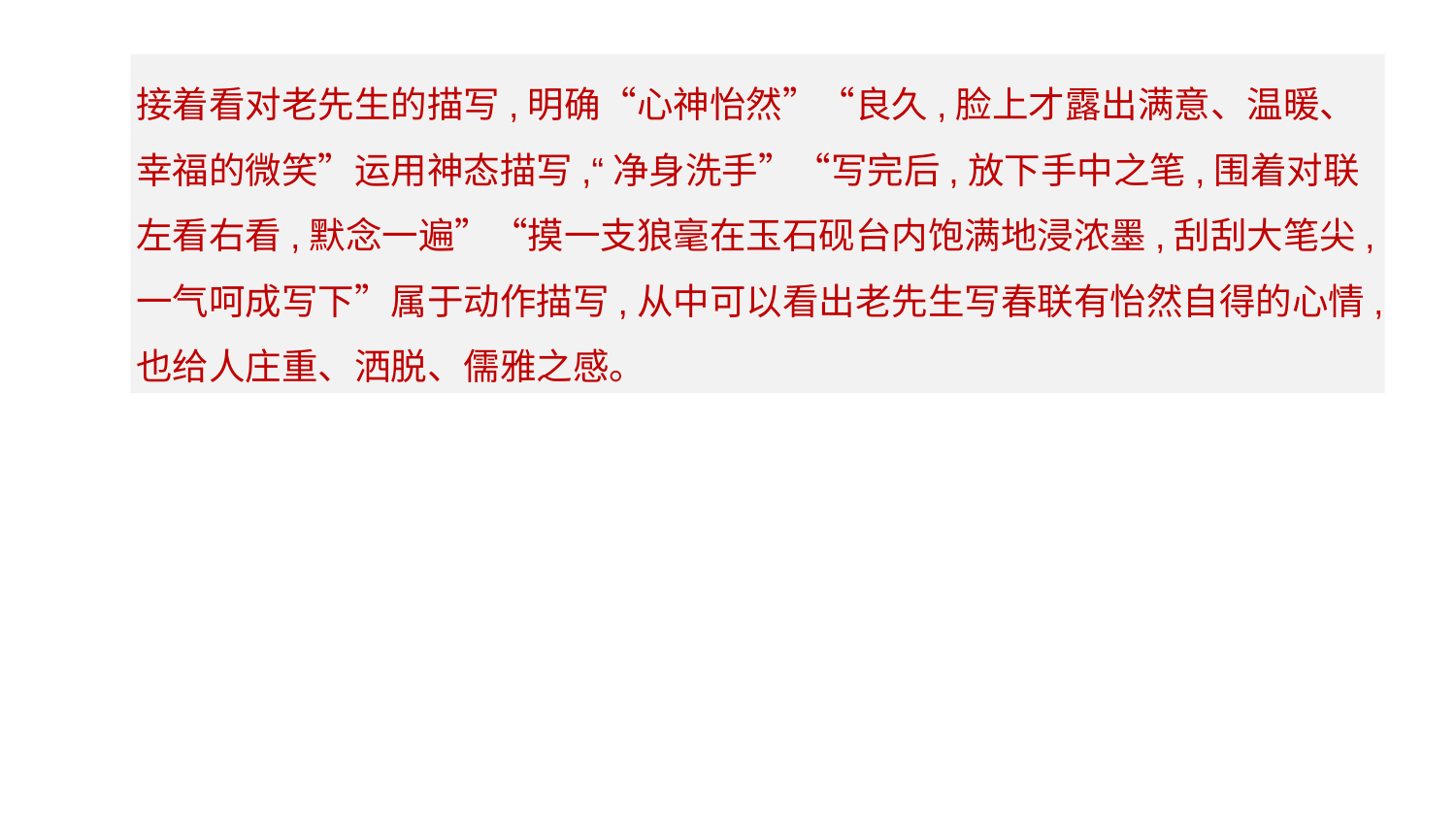

接着看对老先生的描写,明确“心神怡然”“良久,脸上才露出满意、温暖、幸福的微笑”运用神态描写,“净身洗手”“写完后,放下手中之笔,围着对联左看右看,默念一遍”“摸一支狼毫在玉石砚台内饱满地浸浓墨,刮刮大笔尖,一气呵成写下”属于动作描写,从中可以看出老先生写春联有怡然自得的心情,也给人庄重、洒脱、儒雅之感。